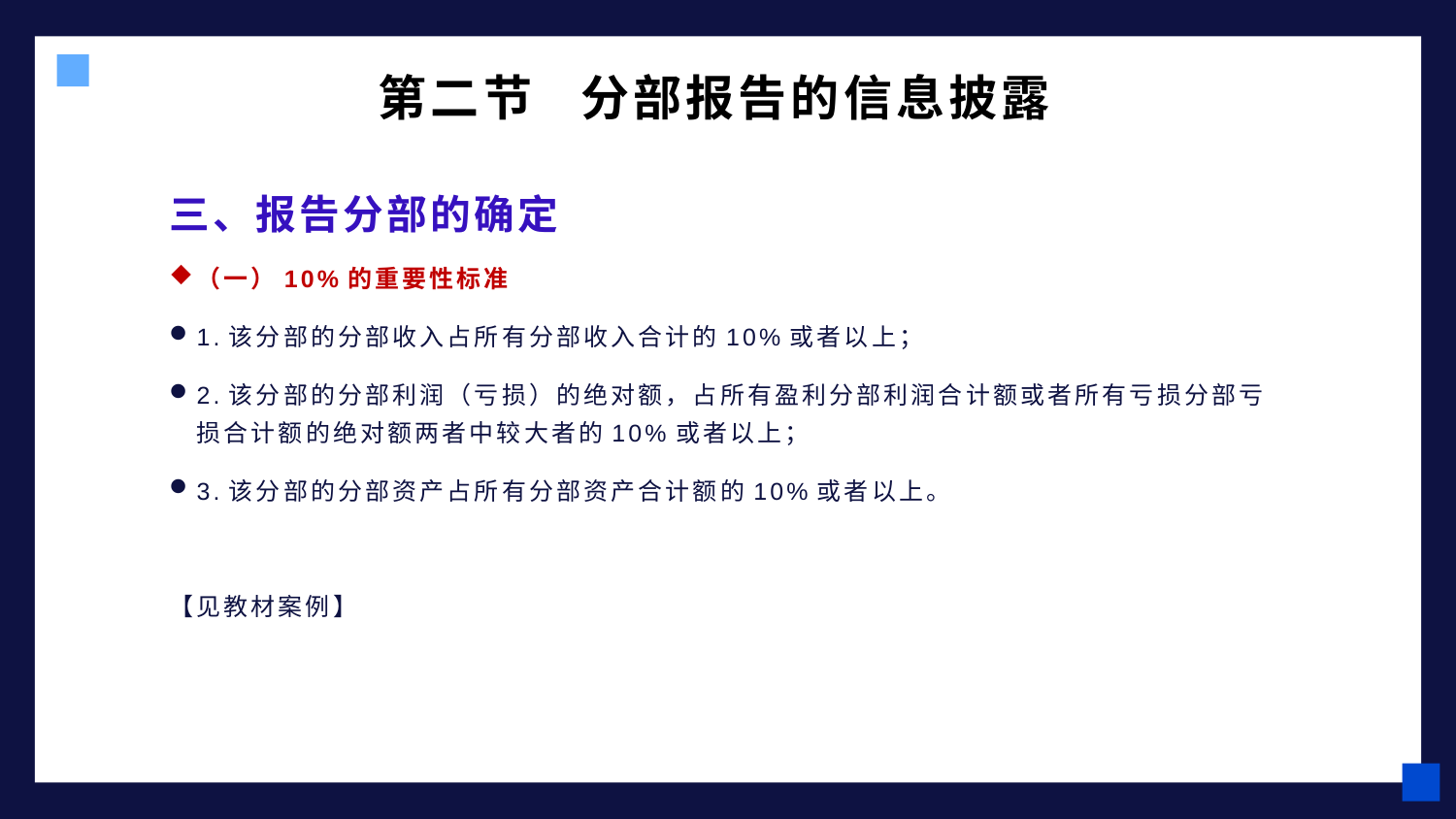

# 第二节   分部报告的信息披露
三、报告分部的确定
（一）10%的重要性标准
1.该分部的分部收入占所有分部收入合计的10%或者以上；
2.该分部的分部利润（亏损）的绝对额，占所有盈利分部利润合计额或者所有亏损分部亏损合计额的绝对额两者中较大者的10%或者以上；
3.该分部的分部资产占所有分部资产合计额的10%或者以上。

【见教材案例】